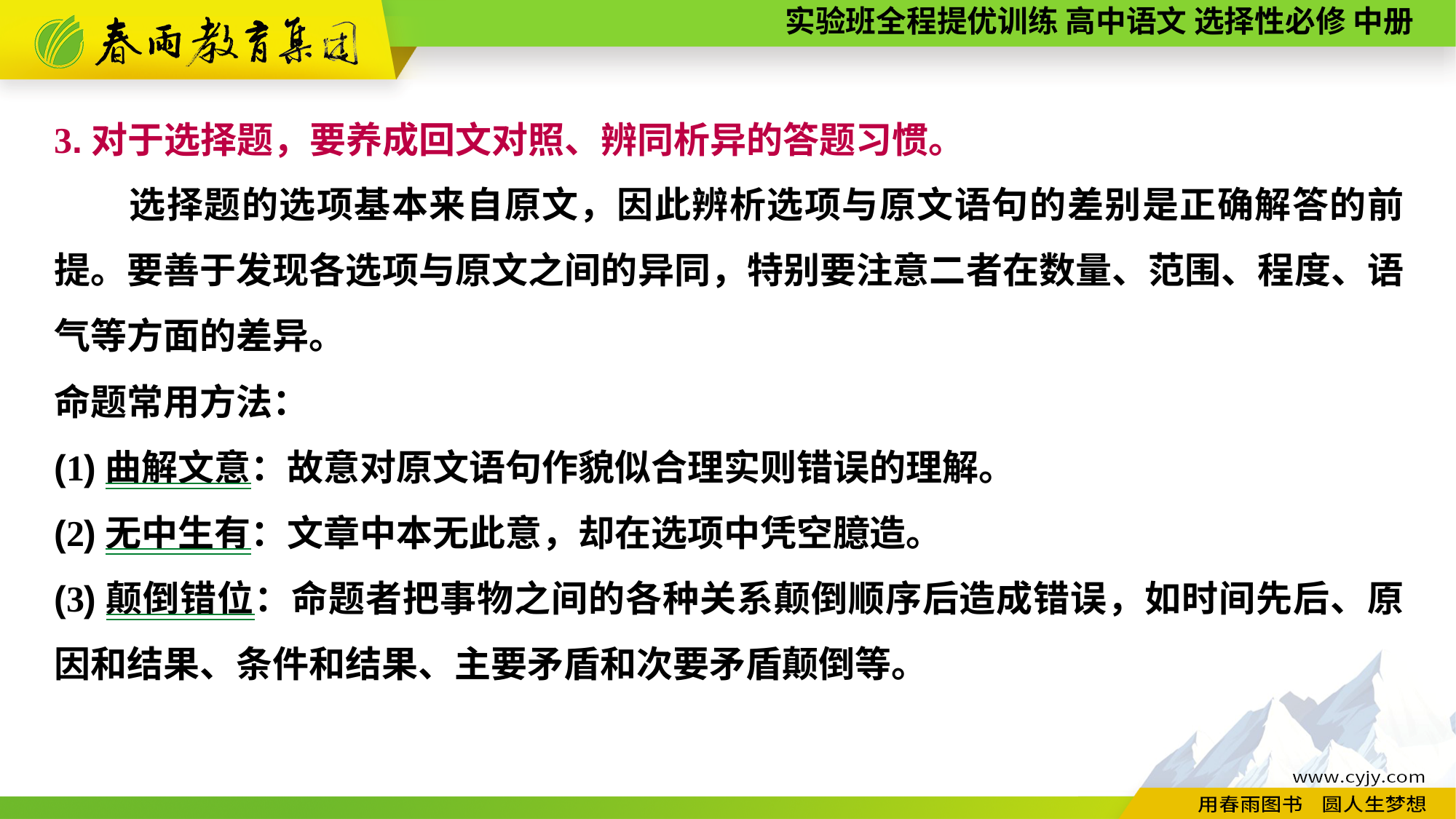

3.对于选择题，要养成回文对照、辨同析异的答题习惯。
选择题的选项基本来自原文，因此辨析选项与原文语句的差别是正确解答的前提。要善于发现各选项与原文之间的异同，特别要注意二者在数量、范围、程度、语气等方面的差异。
命题常用方法：
(1)曲解文意：故意对原文语句作貌似合理实则错误的理解。
(2)无中生有：文章中本无此意，却在选项中凭空臆造。
(3)颠倒错位：命题者把事物之间的各种关系颠倒顺序后造成错误，如时间先后、原因和结果、条件和结果、主要矛盾和次要矛盾颠倒等。